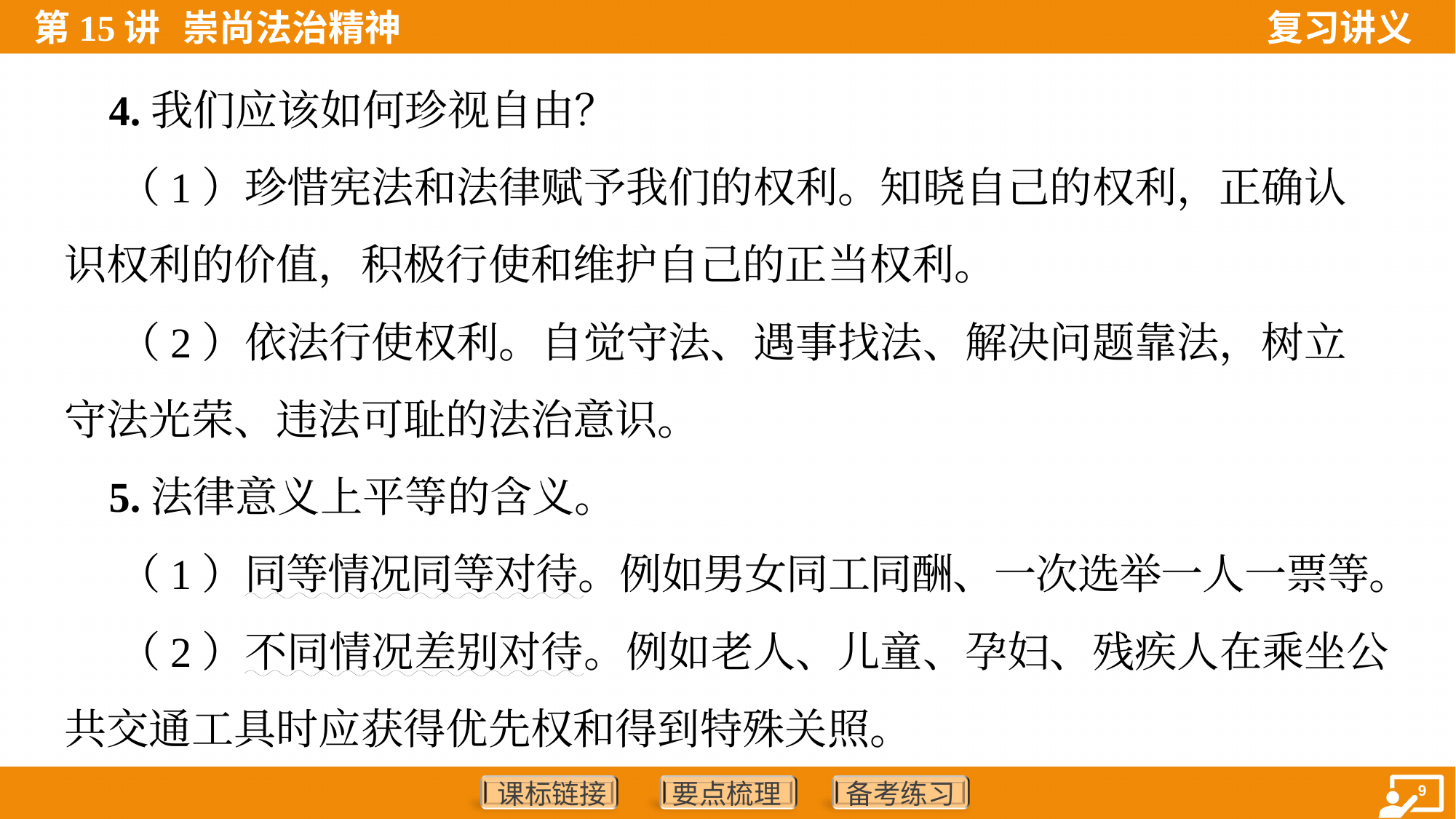

4.我们应该如何珍视自由？
    （1）珍惜宪法和法律赋予我们的权利。知晓自己的权利，正确认
识权利的价值，积极行使和维护自己的正当权利。
    （2）依法行使权利。自觉守法、遇事找法、解决问题靠法，树立
守法光荣、违法可耻的法治意识。
    5.法律意义上平等的含义。
    （1）同等情况同等对待。例如男女同工同酬、一次选举一人一票等。
    （2）不同情况差别对待。例如老人、儿童、孕妇、残疾人在乘坐公
共交通工具时应获得优先权和得到特殊关照。